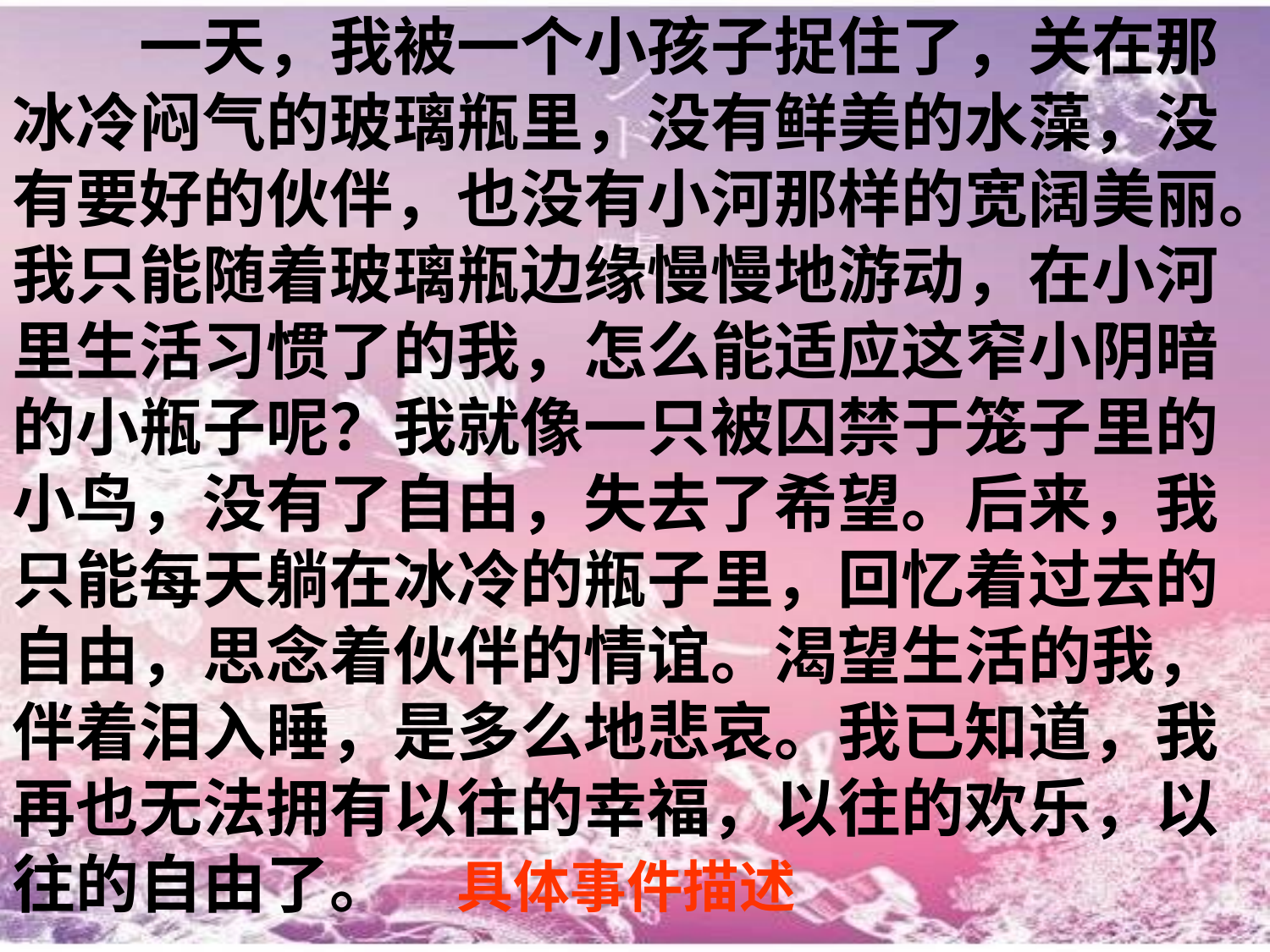

一天，我被一个小孩子捉住了，关在那冰冷闷气的玻璃瓶里，没有鲜美的水藻，没有要好的伙伴，也没有小河那样的宽阔美丽。我只能随着玻璃瓶边缘慢慢地游动，在小河里生活习惯了的我，怎么能适应这窄小阴暗的小瓶子呢？我就像一只被囚禁于笼子里的小鸟，没有了自由，失去了希望。后来，我只能每天躺在冰冷的瓶子里，回忆着过去的自由，思念着伙伴的情谊。渴望生活的我，伴着泪入睡，是多么地悲哀。我已知道，我再也无法拥有以往的幸福，以往的欢乐，以往的自由了。　具体事件描述